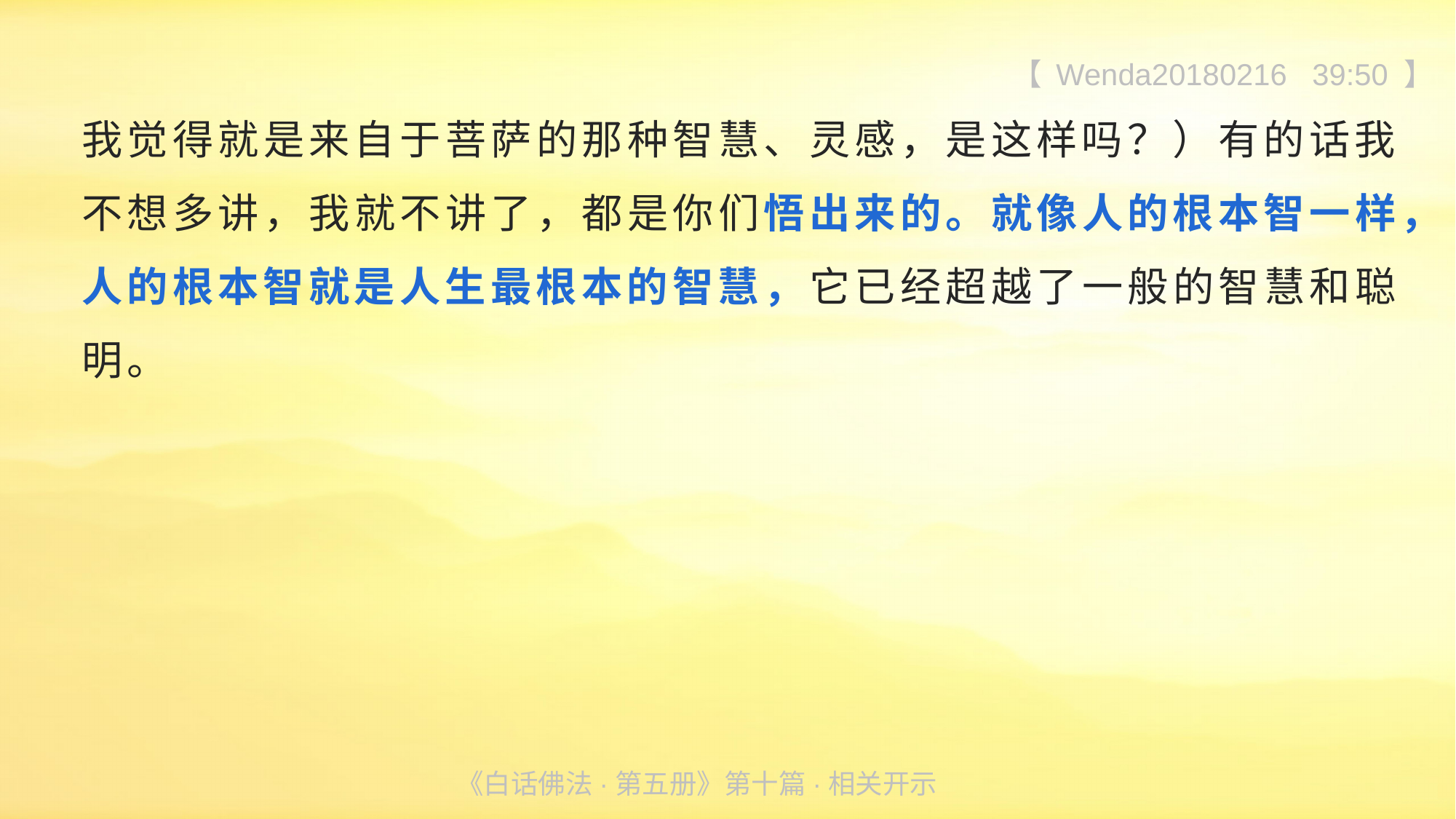

【 Wenda20180216   39:50 】
我觉得就是来自于菩萨的那种智慧、灵感，是这样吗？）有的话我不想多讲，我就不讲了，都是你们悟出来的。就像人的根本智一样，人的根本智就是人生最根本的智慧，它已经超越了一般的智慧和聪明。

《白话佛法·第五册》第十篇·相关开示